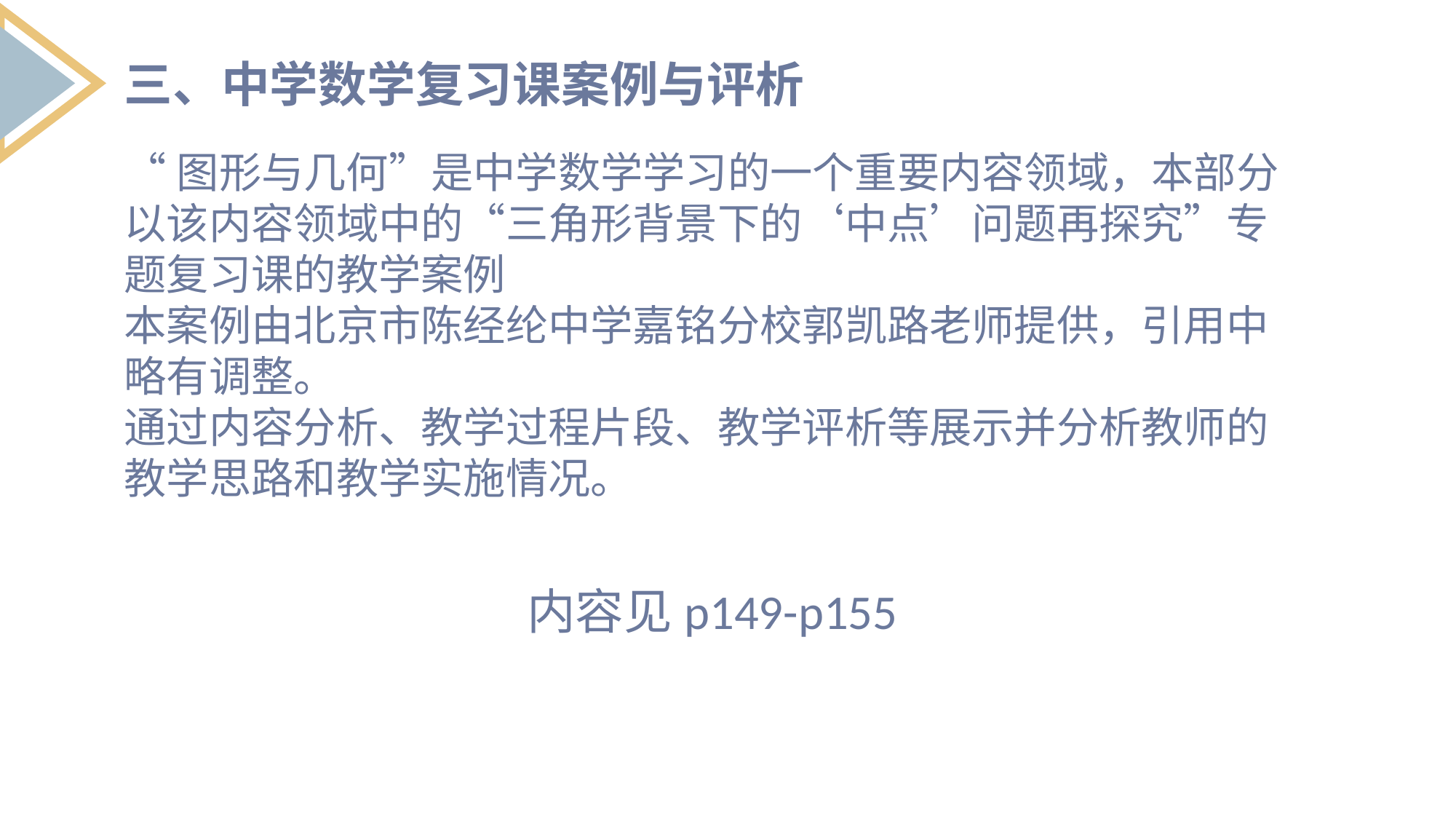

三、中学数学复习课案例与评析
“图形与几何”是中学数学学习的一个重要内容领域，本部分以该内容领域中的“三角形背景下的‘中点’问题再探究”专题复习课的教学案例
本案例由北京市陈经纶中学嘉铭分校郭凯路老师提供，引用中略有调整。
通过内容分析、教学过程片段、教学评析等展示并分析教师的教学思路和教学实施情况。
内容见p149-p155